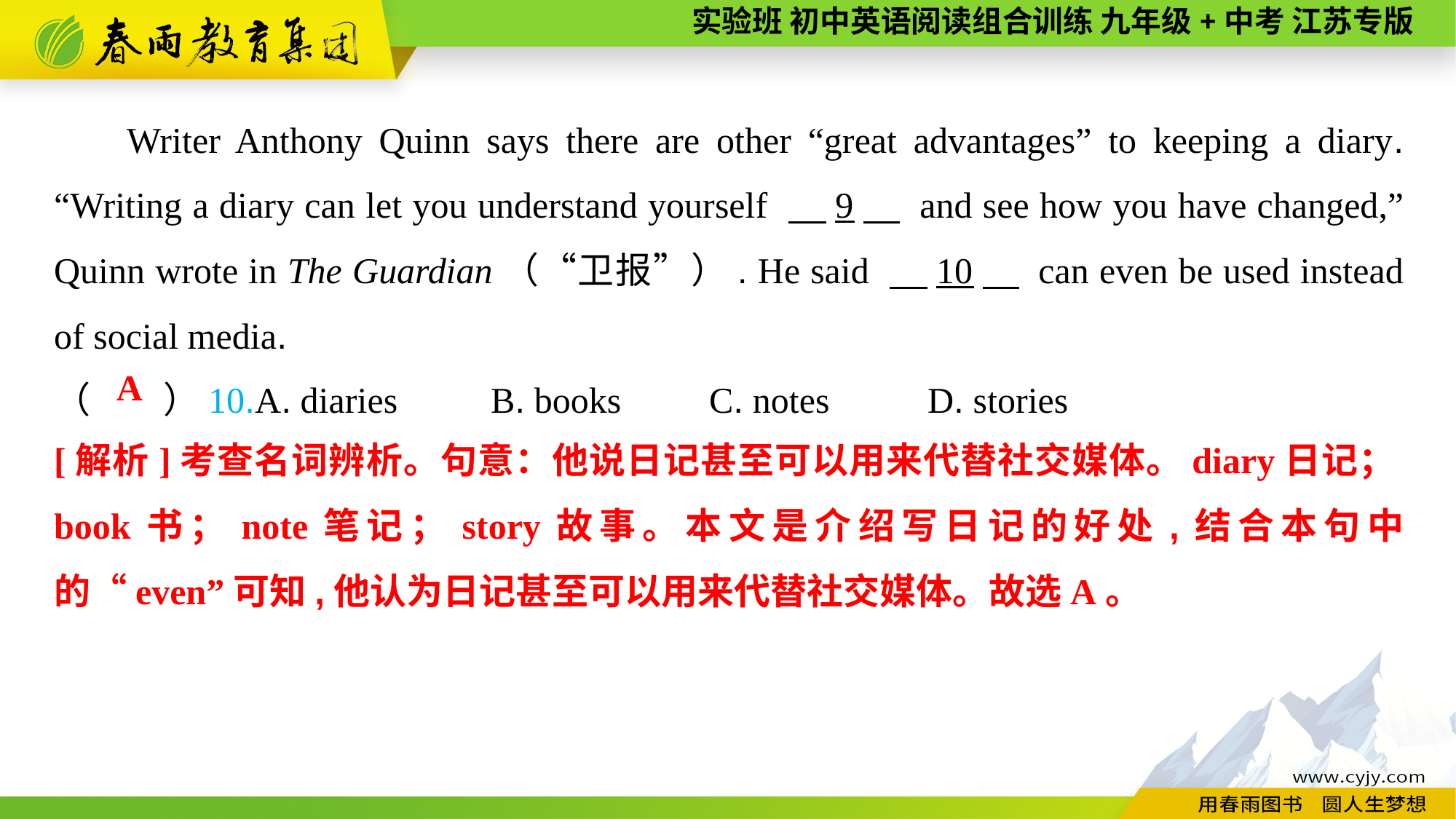

Writer Anthony Quinn says there are other “great advantages” to keeping a diary. “Writing a diary can let you understand yourself 　9　 and see how you have changed,” Quinn wrote in The Guardian（“卫报”）. He said 　10　 can even be used instead of social media.
（　　）10.A. diaries	B. books	C. notes	D. stories
A
[解析]考查名词辨析。句意：他说日记甚至可以用来代替社交媒体。diary日记；book书；note笔记；story故事。本文是介绍写日记的好处,结合本句中的“even”可知,他认为日记甚至可以用来代替社交媒体。故选A。